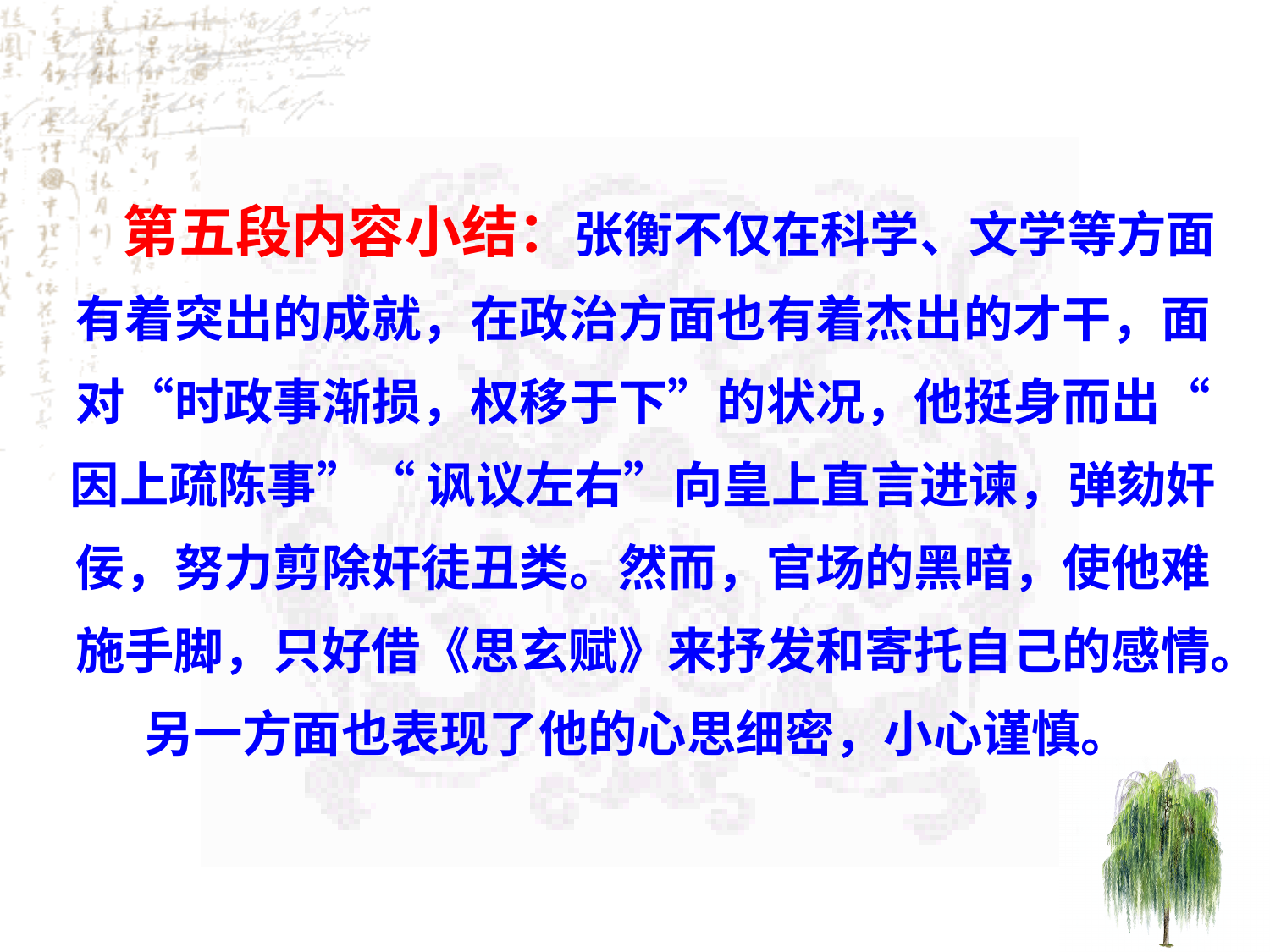

第五段内容小结：张衡不仅在科学、文学等方面有着突出的成就，在政治方面也有着杰出的才干，面对“时政事渐损，权移于下”的状况，他挺身而出“ 因上疏陈事”“ 讽议左右”向皇上直言进谏，弹劾奸佞，努力剪除奸徒丑类。然而，官场的黑暗，使他难施手脚，只好借《思玄赋》来抒发和寄托自己的感情。另一方面也表现了他的心思细密，小心谨慎。